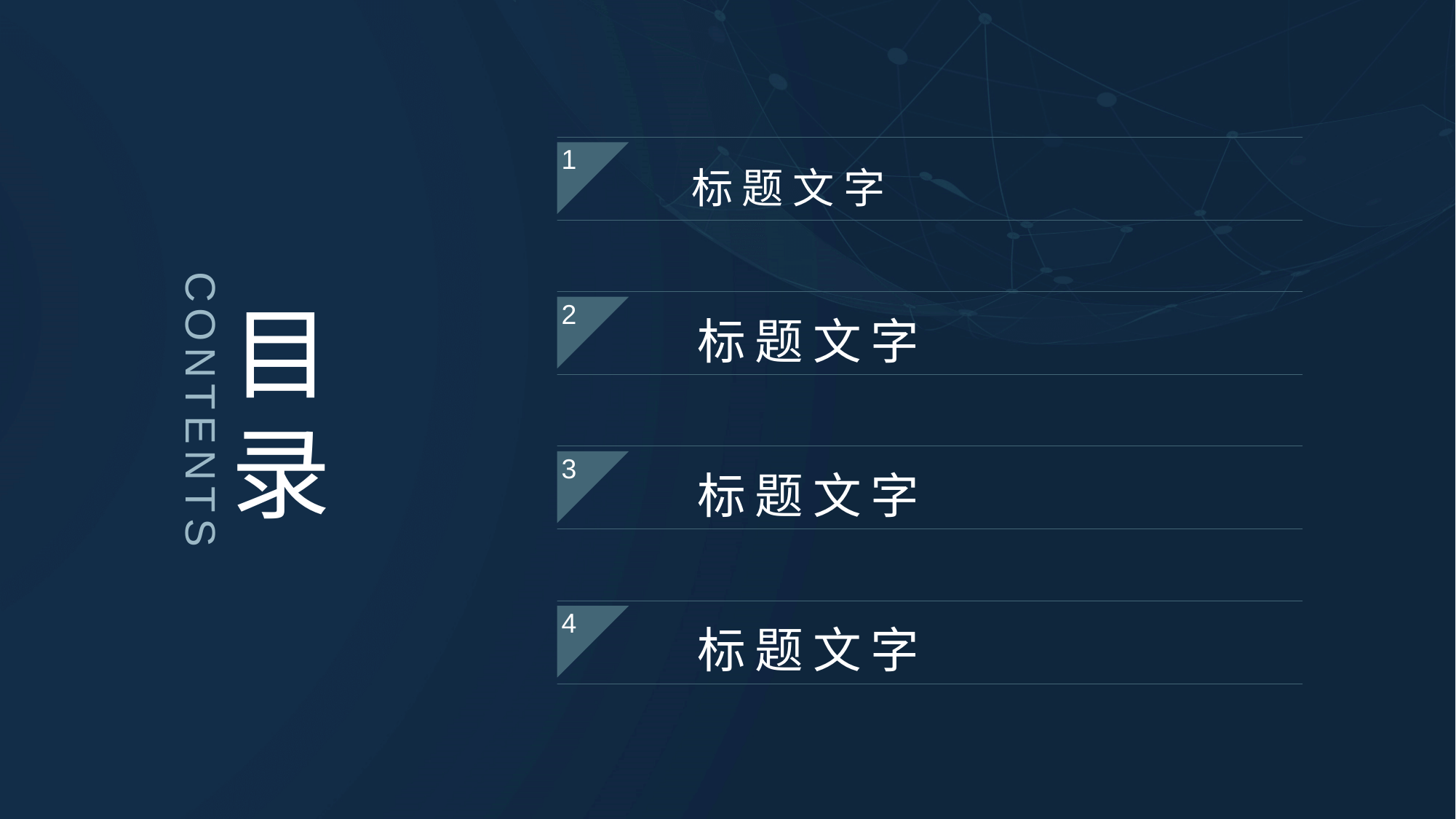

标题文字
1
   标题文字
2
   标题文字
3
   标题文字
4
目
录
CONTENTS